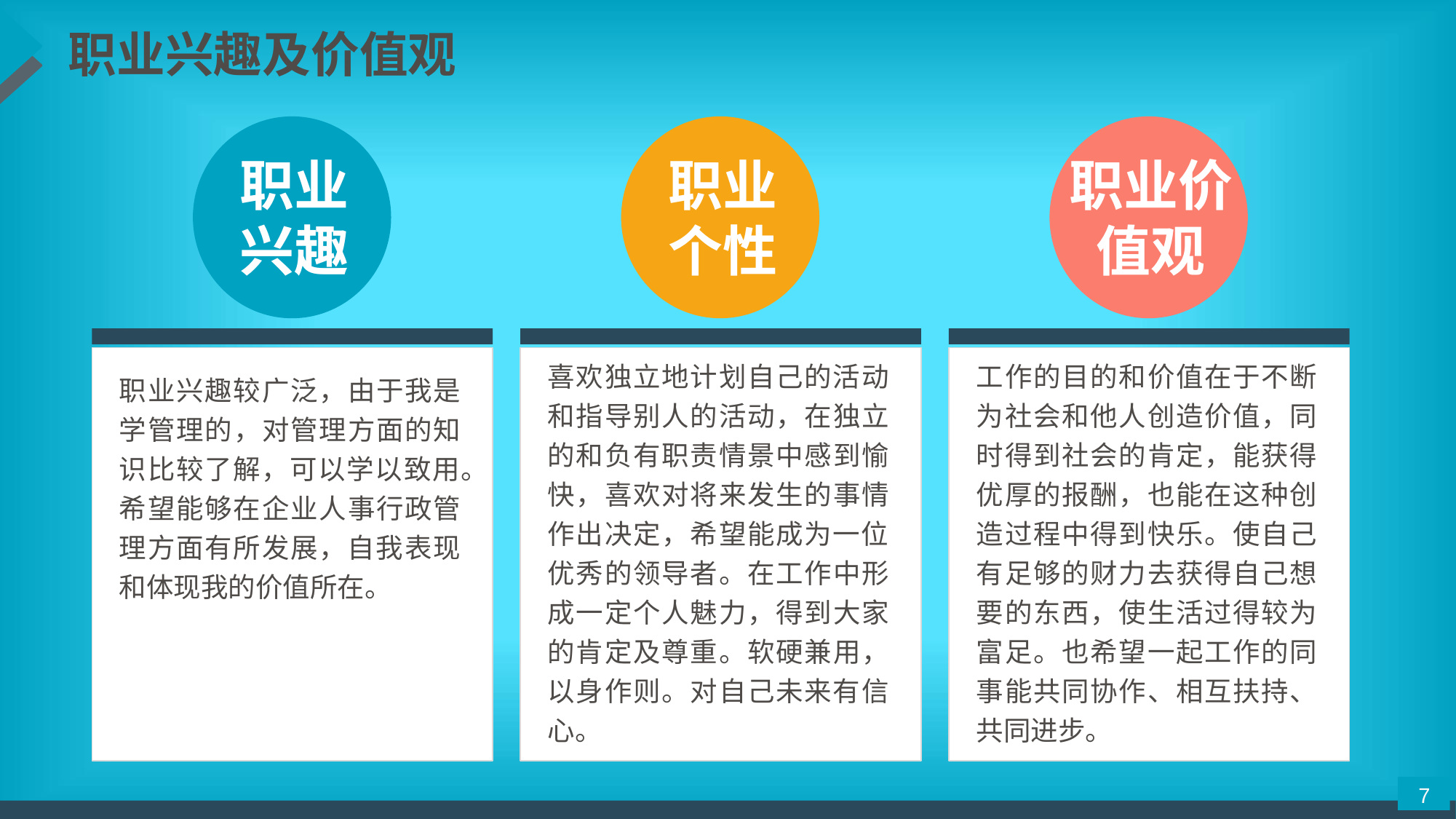

职业兴趣及价值观

职业兴趣
职业个性
职业价值观

喜欢独立地计划自己的活动和指导别人的活动，在独立的和负有职责情景中感到愉快，喜欢对将来发生的事情作出决定，希望能成为一位优秀的领导者。在工作中形成一定个人魅力，得到大家的肯定及尊重。软硬兼用，以身作则。对自己未来有信心。
工作的目的和价值在于不断为社会和他人创造价值，同时得到社会的肯定，能获得优厚的报酬，也能在这种创造过程中得到快乐。使自己有足够的财力去获得自己想要的东西，使生活过得较为富足。也希望一起工作的同事能共同协作、相互扶持、共同进步。
职业兴趣较广泛，由于我是学管理的，对管理方面的知识比较了解，可以学以致用。希望能够在企业人事行政管理方面有所发展，自我表现和体现我的价值所在。